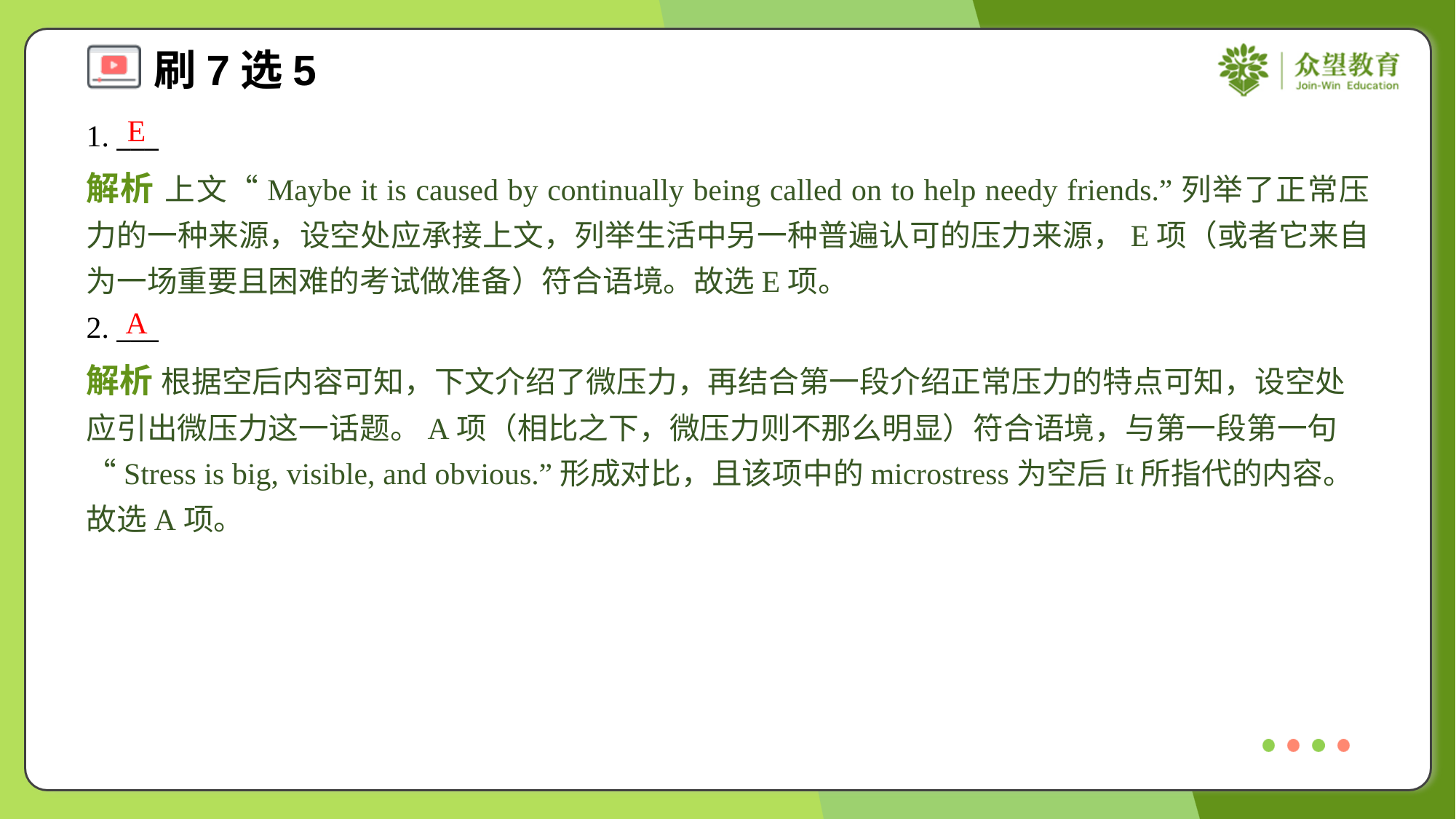

E
1. ___
解析 上文“Maybe it is caused by continually being called on to help needy friends.”列举了正常压力的一种来源，设空处应承接上文，列举生活中另一种普遍认可的压力来源，E项（或者它来自为一场重要且困难的考试做准备）符合语境。故选E项。
A
2. ___
解析 根据空后内容可知，下文介绍了微压力，再结合第一段介绍正常压力的特点可知，设空处应引出微压力这一话题。A项（相比之下，微压力则不那么明显）符合语境，与第一段第一句“Stress is big, visible, and obvious.”形成对比，且该项中的microstress为空后It所指代的内容。故选A项。